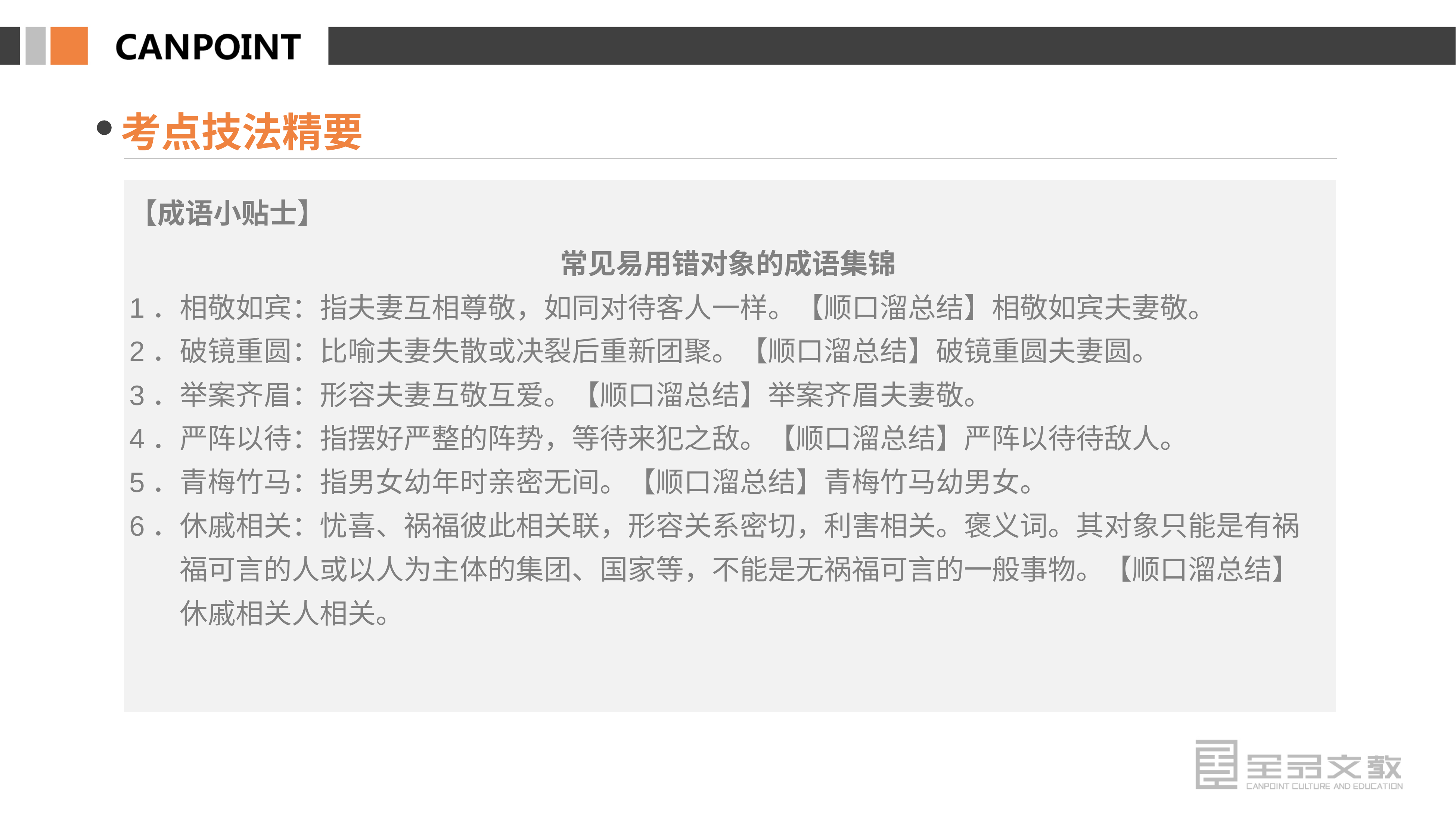

考点技法精要

【成语小贴士】
常见易用错对象的成语集锦
1．相敬如宾：指夫妻互相尊敬，如同对待客人一样。【顺口溜总结】相敬如宾夫妻敬。
2．破镜重圆：比喻夫妻失散或决裂后重新团聚。【顺口溜总结】破镜重圆夫妻圆。
3．举案齐眉：形容夫妻互敬互爱。【顺口溜总结】举案齐眉夫妻敬。
4．严阵以待：指摆好严整的阵势，等待来犯之敌。【顺口溜总结】严阵以待待敌人。
5．青梅竹马：指男女幼年时亲密无间。【顺口溜总结】青梅竹马幼男女。
6．休戚相关：忧喜、祸福彼此相关联，形容关系密切，利害相关。褒义词。其对象只能是有祸福可言的人或以人为主体的集团、国家等，不能是无祸福可言的一般事物。【顺口溜总结】休戚相关人相关。